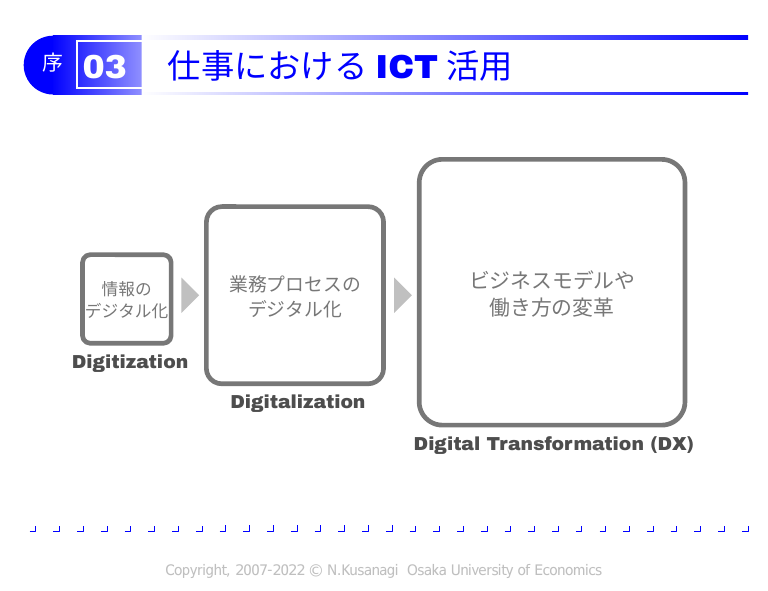

# 03   仕事におけるICT活用
ビジネスモデルや
働き方の変革
業務プロセスの
デジタル化
情報の
デジタル化

Digitization
Digitalization
Digital Transformation (DX)